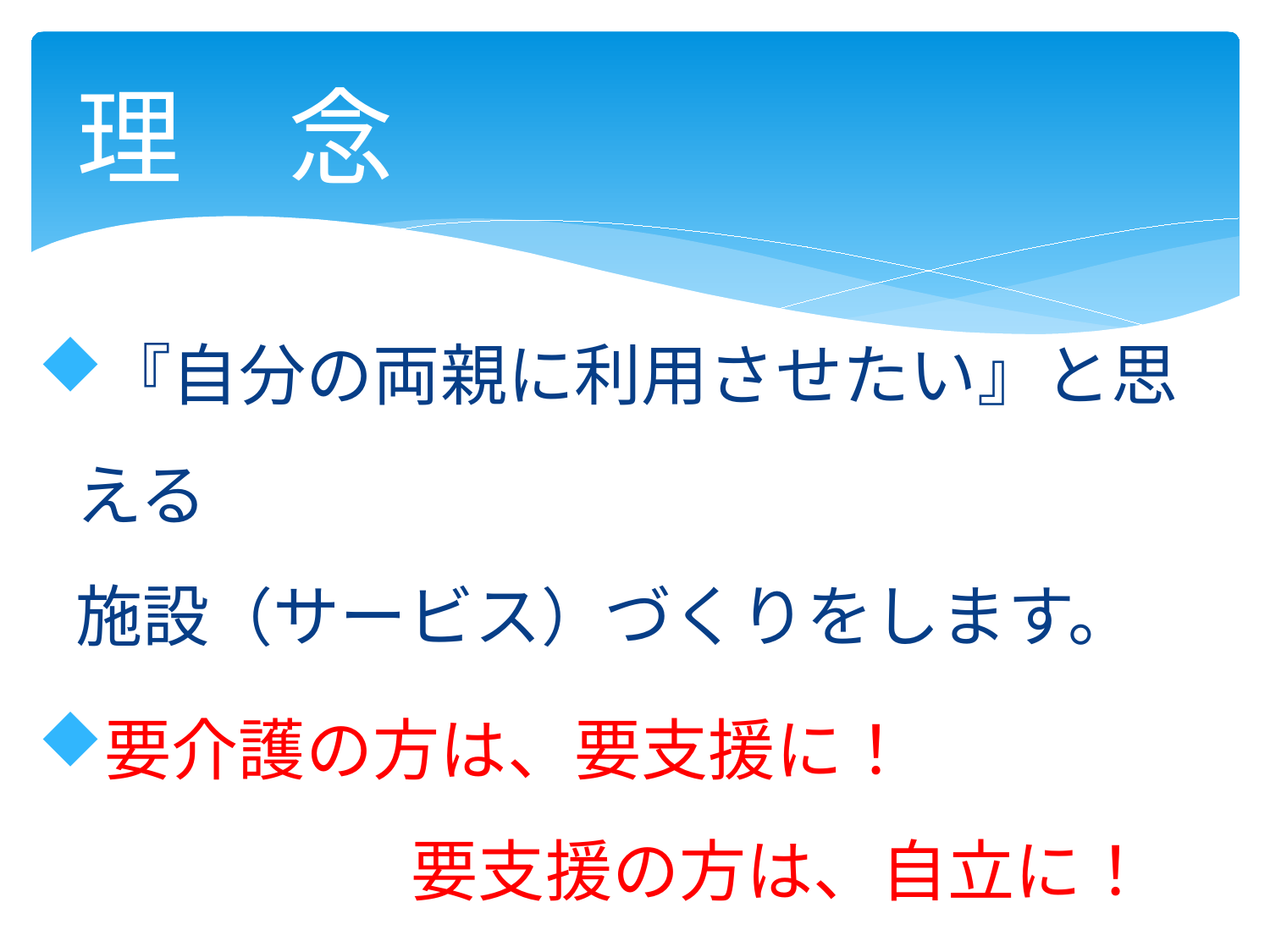

# 理　念
『自分の両親に利用させたい』と思える
施設（サービス）づくりをします。
要介護の方は、要支援に！
　　　　　要支援の方は、自立に！
　　　　　　　　自立の方は、より健康に！！